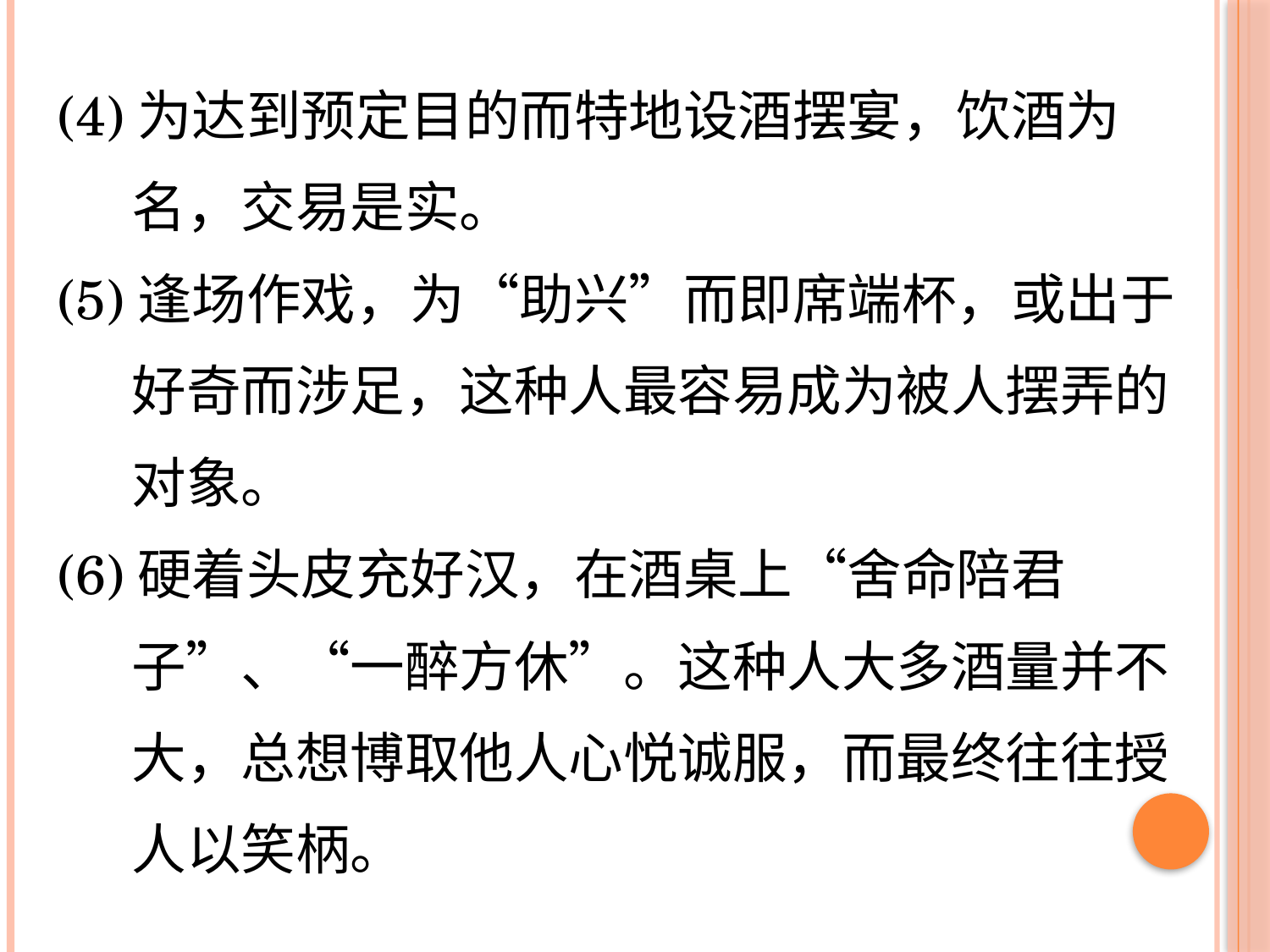

(4)为达到预定目的而特地设酒摆宴，饮酒为名，交易是实。
(5)逢场作戏，为“助兴”而即席端杯，或出于好奇而涉足，这种人最容易成为被人摆弄的对象。
(6)硬着头皮充好汉，在酒桌上“舍命陪君子”、“一醉方休”。这种人大多酒量并不大，总想博取他人心悦诚服，而最终往往授人以笑柄。